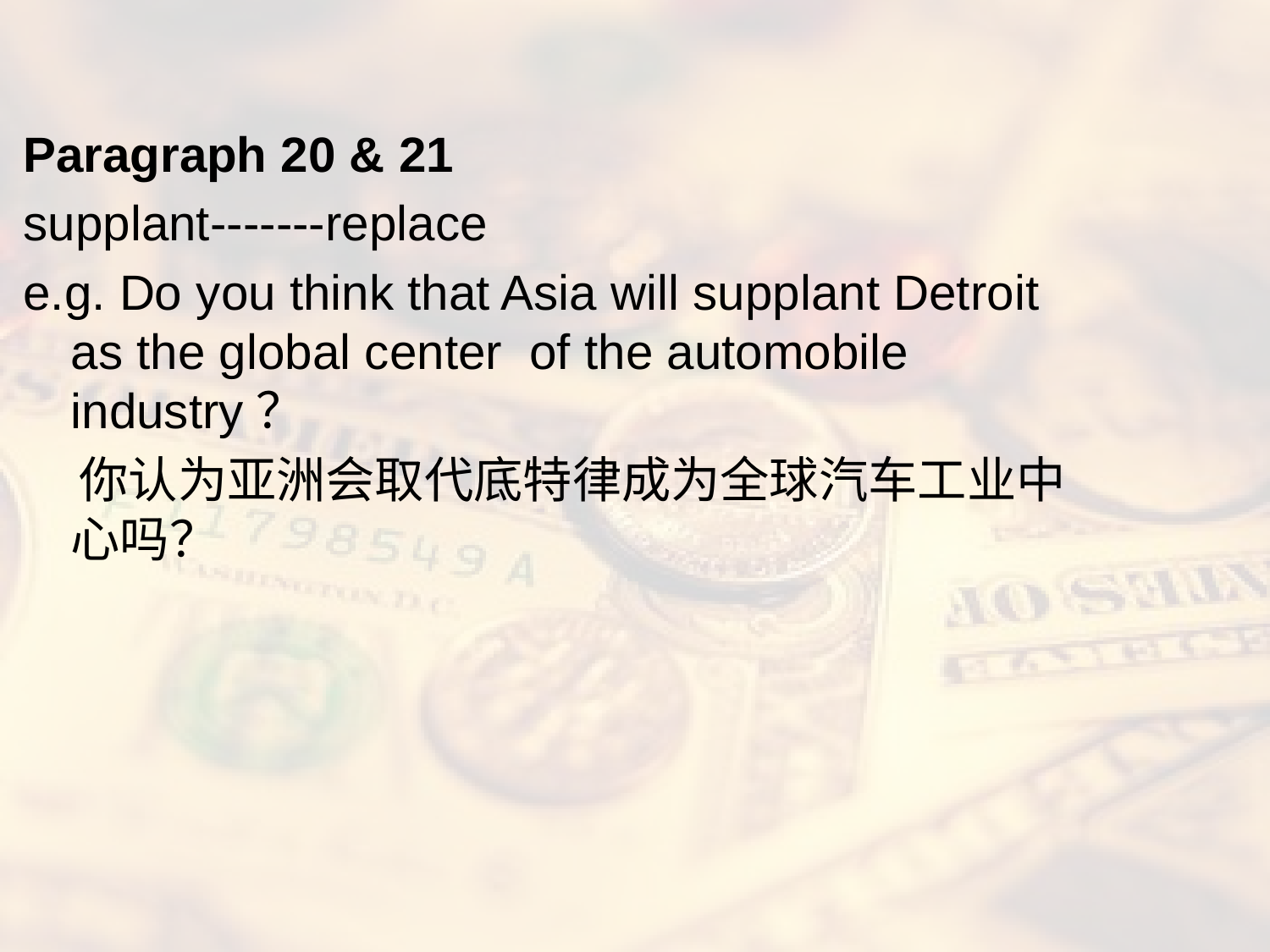

#
Paragraph 20 & 21
supplant-------replace
e.g. Do you think that Asia will supplant Detroit as the global center  of the automobile industry？
    你认为亚洲会取代底特律成为全球汽车工业中心吗？